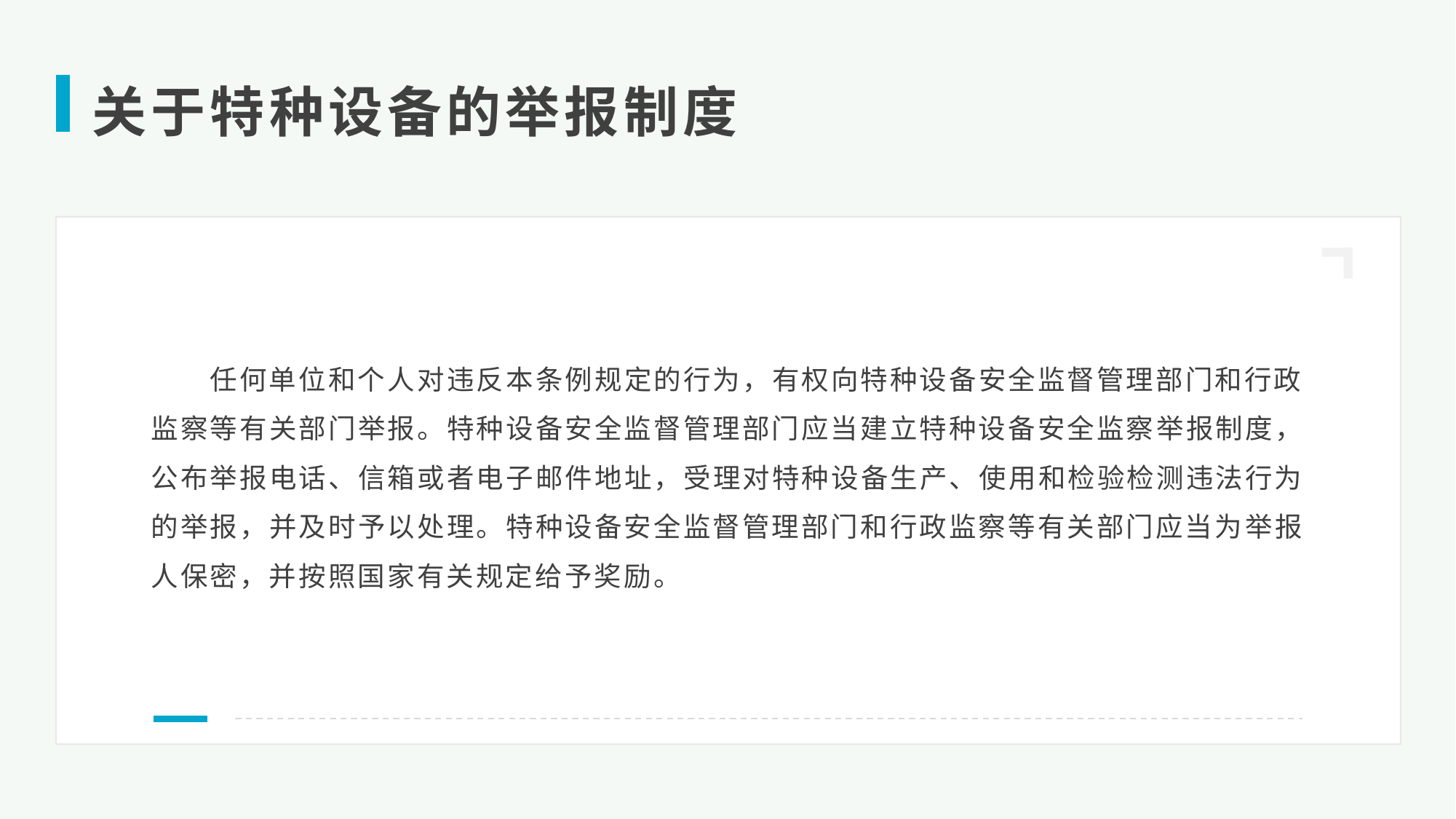

关于特种设备的举报制度

任何单位和个人对违反本条例规定的行为，有权向特种设备安全监督管理部门和行政监察等有关部门举报。特种设备安全监督管理部门应当建立特种设备安全监察举报制度，公布举报电话、信箱或者电子邮件地址，受理对特种设备生产、使用和检验检测违法行为的举报，并及时予以处理。特种设备安全监督管理部门和行政监察等有关部门应当为举报人保密，并按照国家有关规定给予奖励。